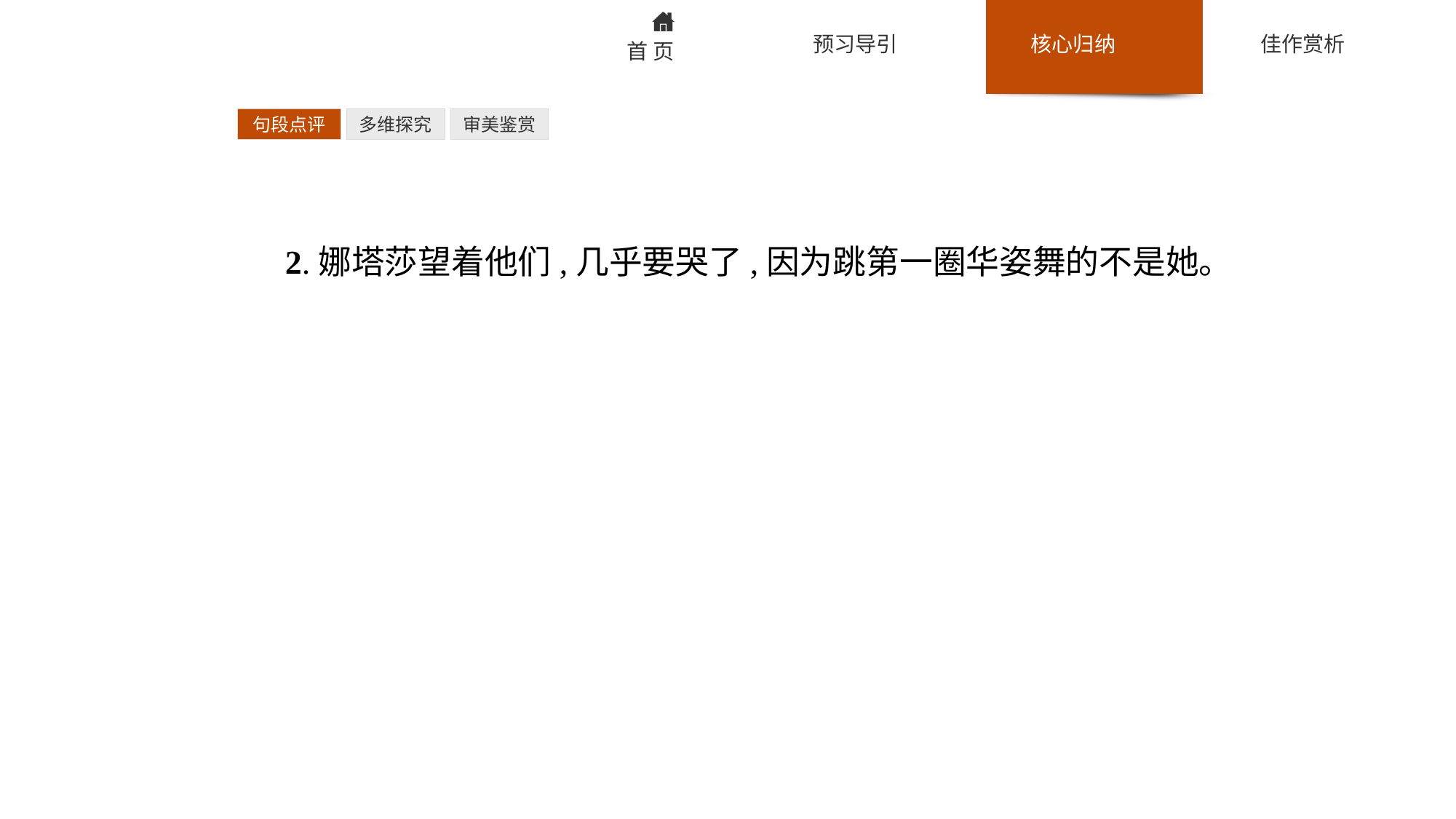

句段点评
多维探究
审美鉴赏
2.娜塔莎望着他们,几乎要哭了,因为跳第一圈华姿舞的不是她。
点评:舞会上盛装的娜塔莎一开始并没有受到特别的注意,她只能把急切、羡慕的目光投到已经成为舞会焦点的人身上。小说通过对主人公这一细腻而微妙的心理描写,将少女渴盼关注、争强好胜,希望在别人的眼睛里看到美丽的自己的心态一览无余地表现出来。透过这传神的文字,我们几乎能想象得到娜塔莎是带着怎样急切的神情站在大厅里,等待一位绅士来邀请自己,让自己也成为别人目光的聚集之处。